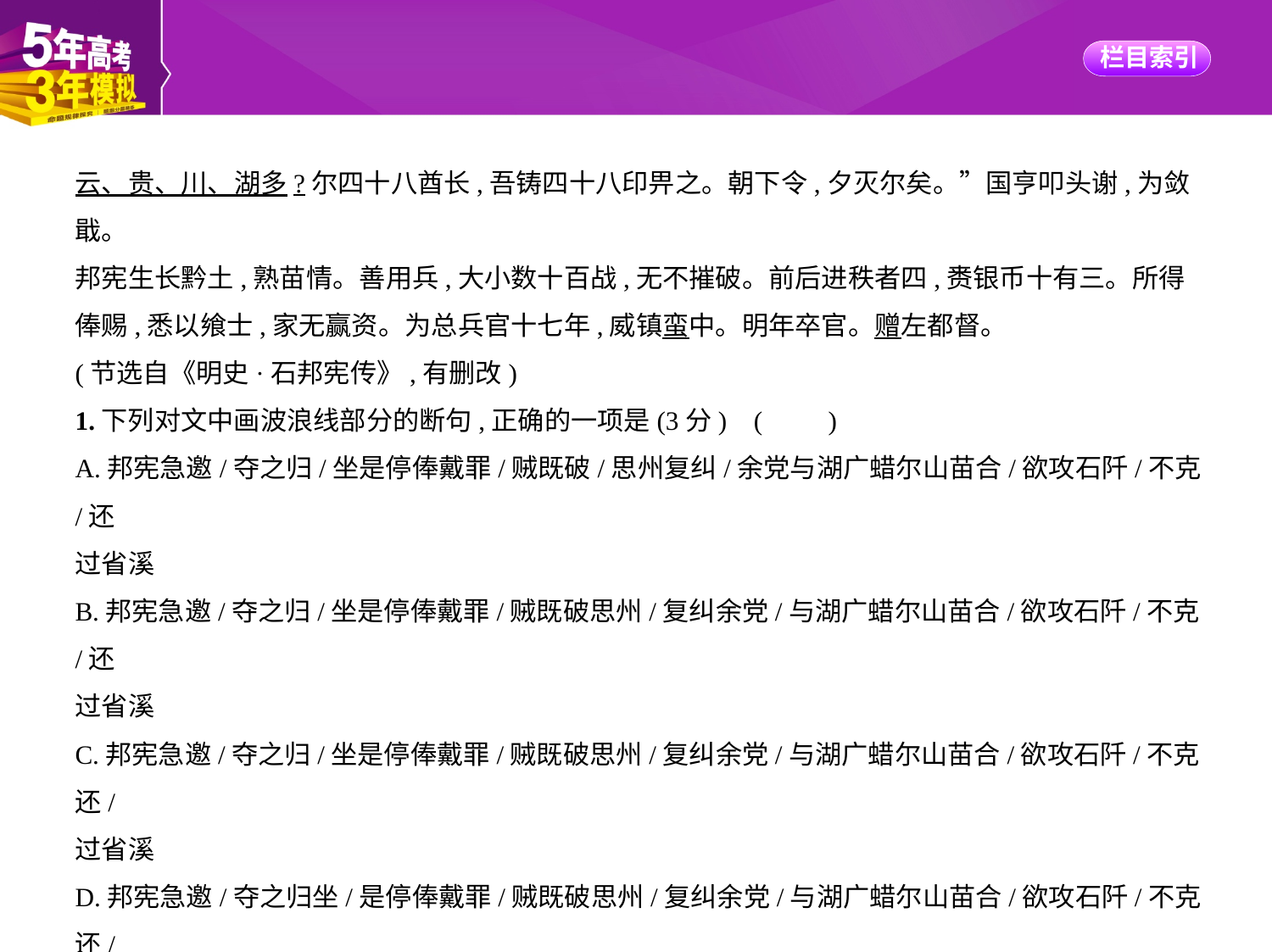

云、贵、川、湖多?尔四十八酋长,吾铸四十八印畀之。朝下令,夕灭尔矣。”国亨叩头谢,为敛
戢。
邦宪生长黔土,熟苗情。善用兵,大小数十百战,无不摧破。前后进秩者四,赉银币十有三。所得
俸赐,悉以飨士,家无赢资。为总兵官十七年,威镇蛮中。明年卒官。赠左都督。
(节选自《明史·石邦宪传》,有删改)
1.下列对文中画波浪线部分的断句,正确的一项是(3分) (　　)
A.邦宪急邀/夺之归/坐是停俸戴罪/贼既破/思州复纠/余党与湖广蜡尔山苗合/欲攻石阡/不克/还
过省溪
B.邦宪急邀/夺之归/坐是停俸戴罪/贼既破思州/复纠余党/与湖广蜡尔山苗合/欲攻石阡/不克/还
过省溪
C.邦宪急邀/夺之归/坐是停俸戴罪/贼既破思州/复纠余党/与湖广蜡尔山苗合/欲攻石阡/不克还/
过省溪
D.邦宪急邀/夺之归坐/是停俸戴罪/贼既破思州/复纠余党/与湖广蜡尔山苗合/欲攻石阡/不克还/
过省溪